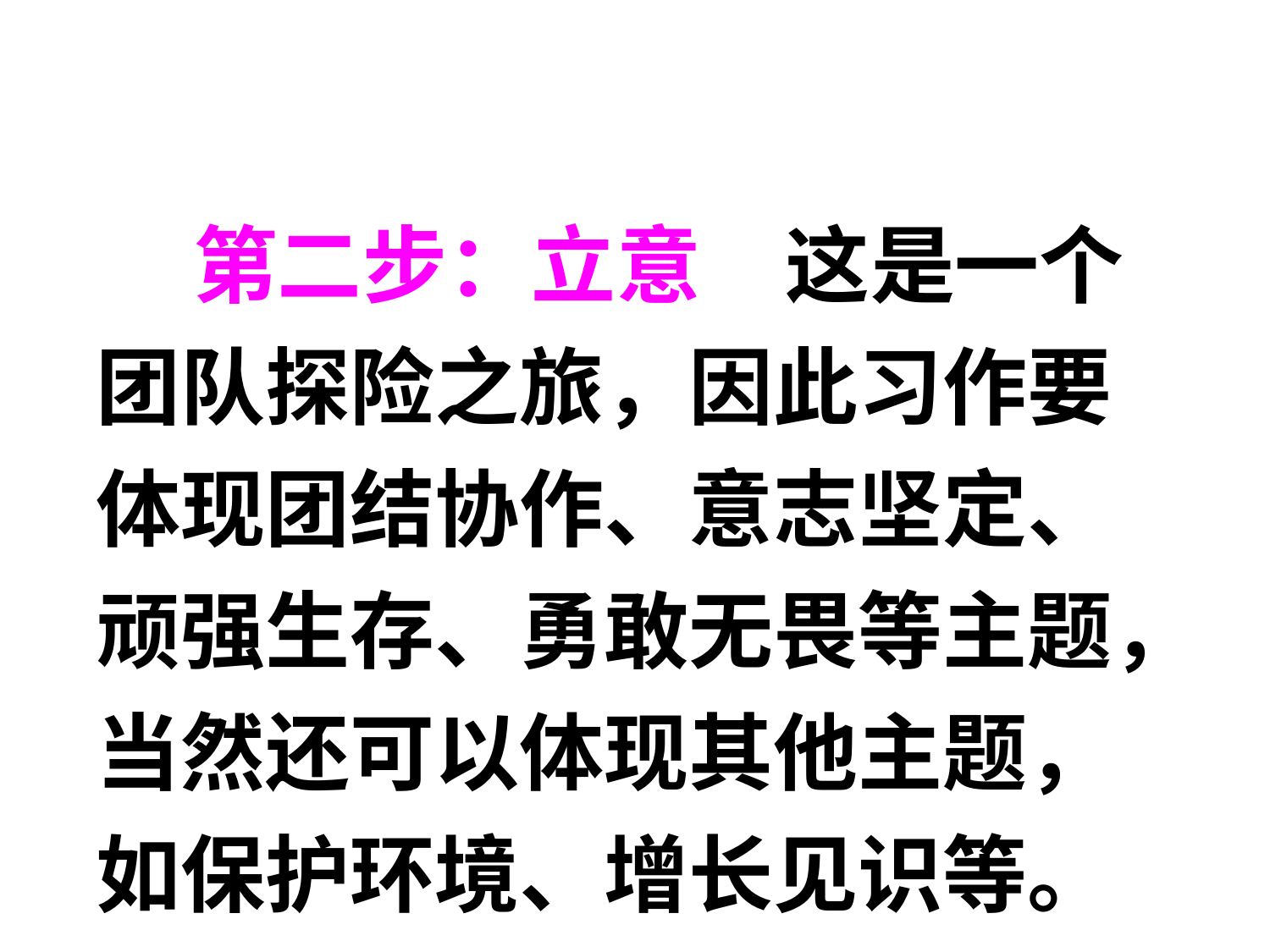

第二步：立意　这是一个团队探险之旅，因此习作要体现团结协作、意志坚定、顽强生存、勇敢无畏等主题，当然还可以体现其他主题，如保护环境、增长见识等。